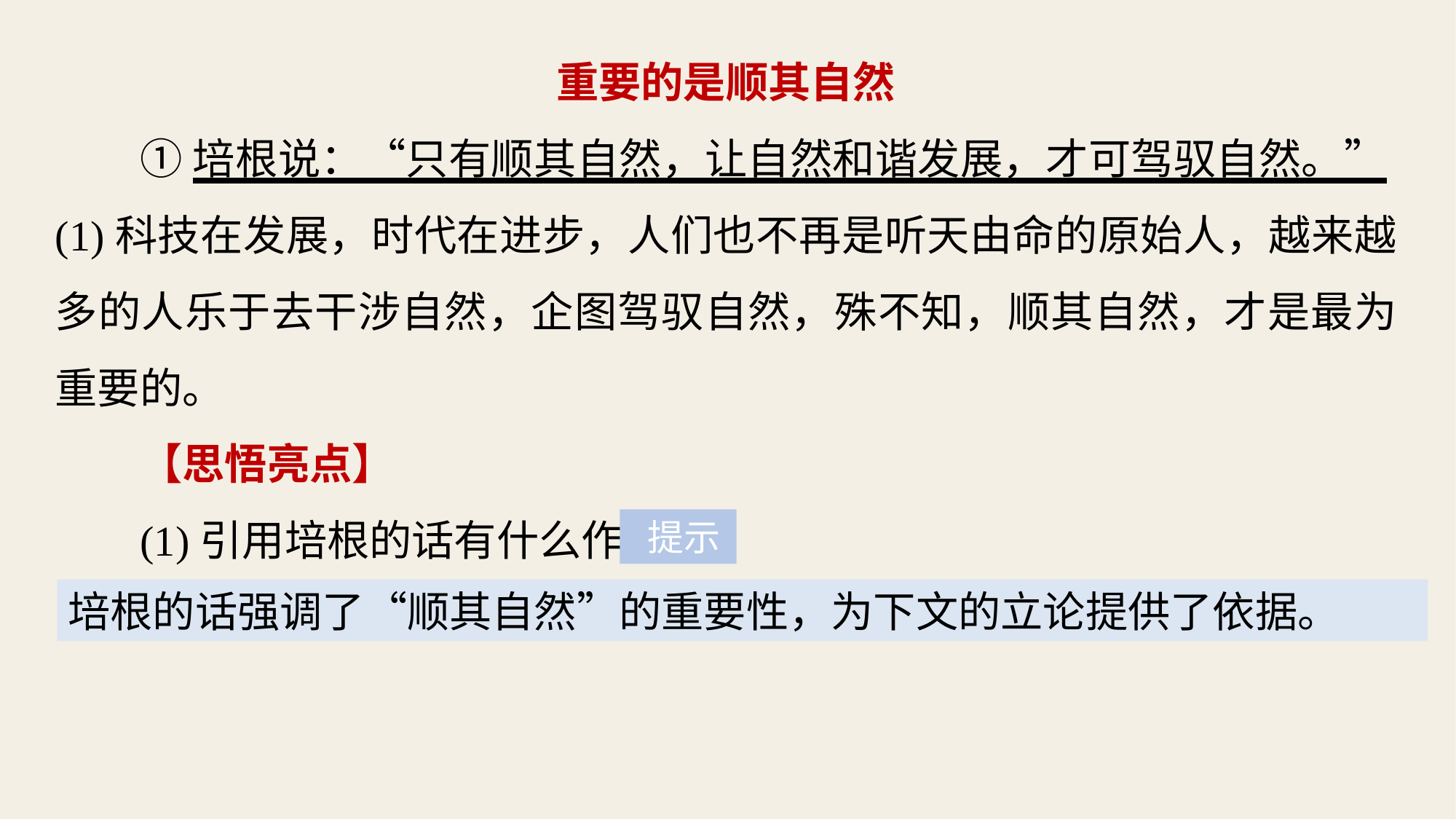

重要的是顺其自然
①培根说：“只有顺其自然，让自然和谐发展，才可驾驭自然。”(1)科技在发展，时代在进步，人们也不再是听天由命的原始人，越来越多的人乐于去干涉自然，企图驾驭自然，殊不知，顺其自然，才是最为重要的。
【思悟亮点】
(1)引用培根的话有什么作用？
 提示
培根的话强调了“顺其自然”的重要性，为下文的立论提供了依据。